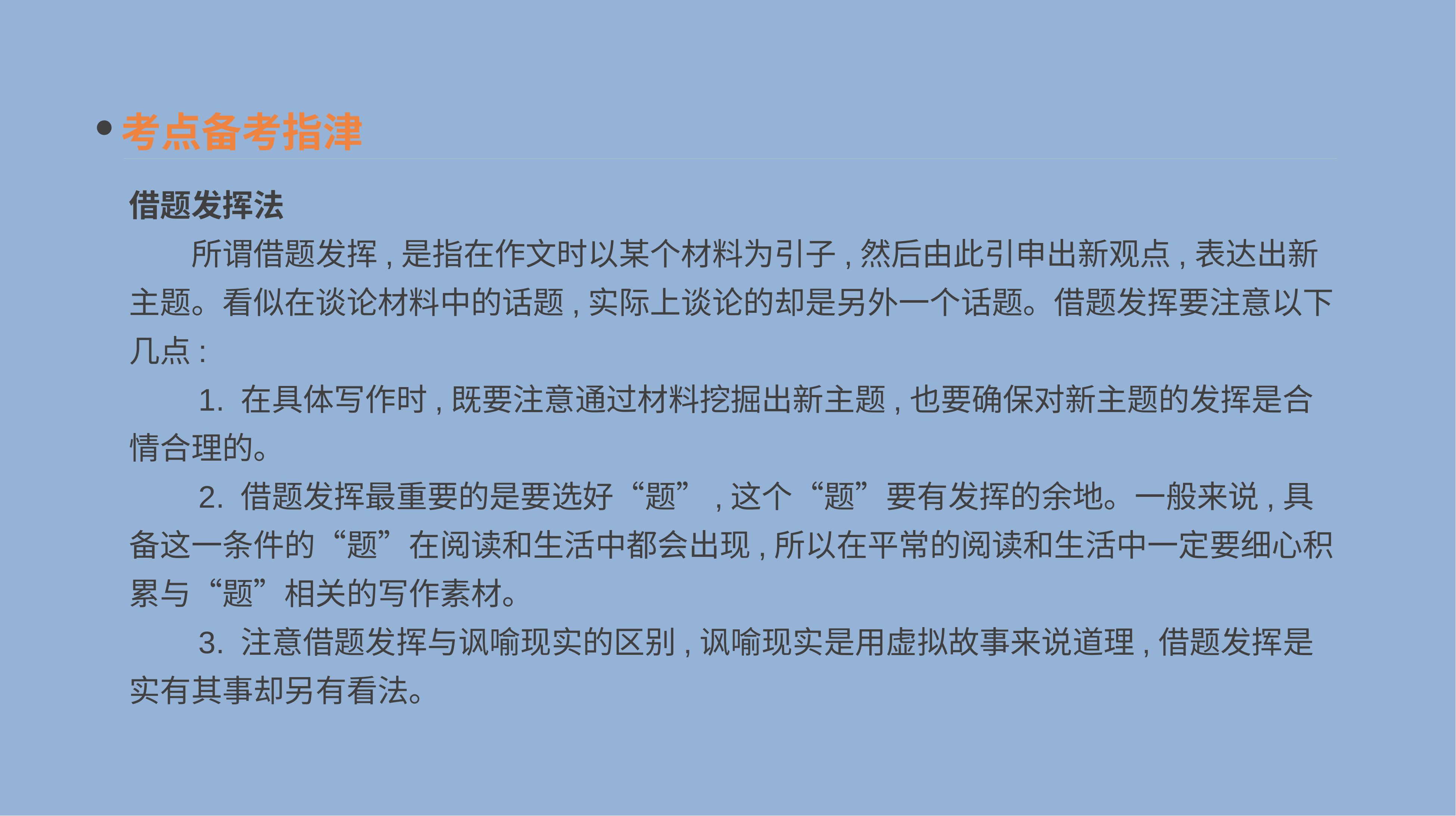

考点备考指津

借题发挥法
　　所谓借题发挥,是指在作文时以某个材料为引子,然后由此引申出新观点,表达出新主题。看似在谈论材料中的话题,实际上谈论的却是另外一个话题。借题发挥要注意以下几点:
　　1. 在具体写作时,既要注意通过材料挖掘出新主题,也要确保对新主题的发挥是合情合理的。
　　2. 借题发挥最重要的是要选好“题”,这个“题”要有发挥的余地。一般来说,具备这一条件的“题”在阅读和生活中都会出现,所以在平常的阅读和生活中一定要细心积累与“题”相关的写作素材。
　　3. 注意借题发挥与讽喻现实的区别,讽喻现实是用虚拟故事来说道理,借题发挥是实有其事却另有看法。